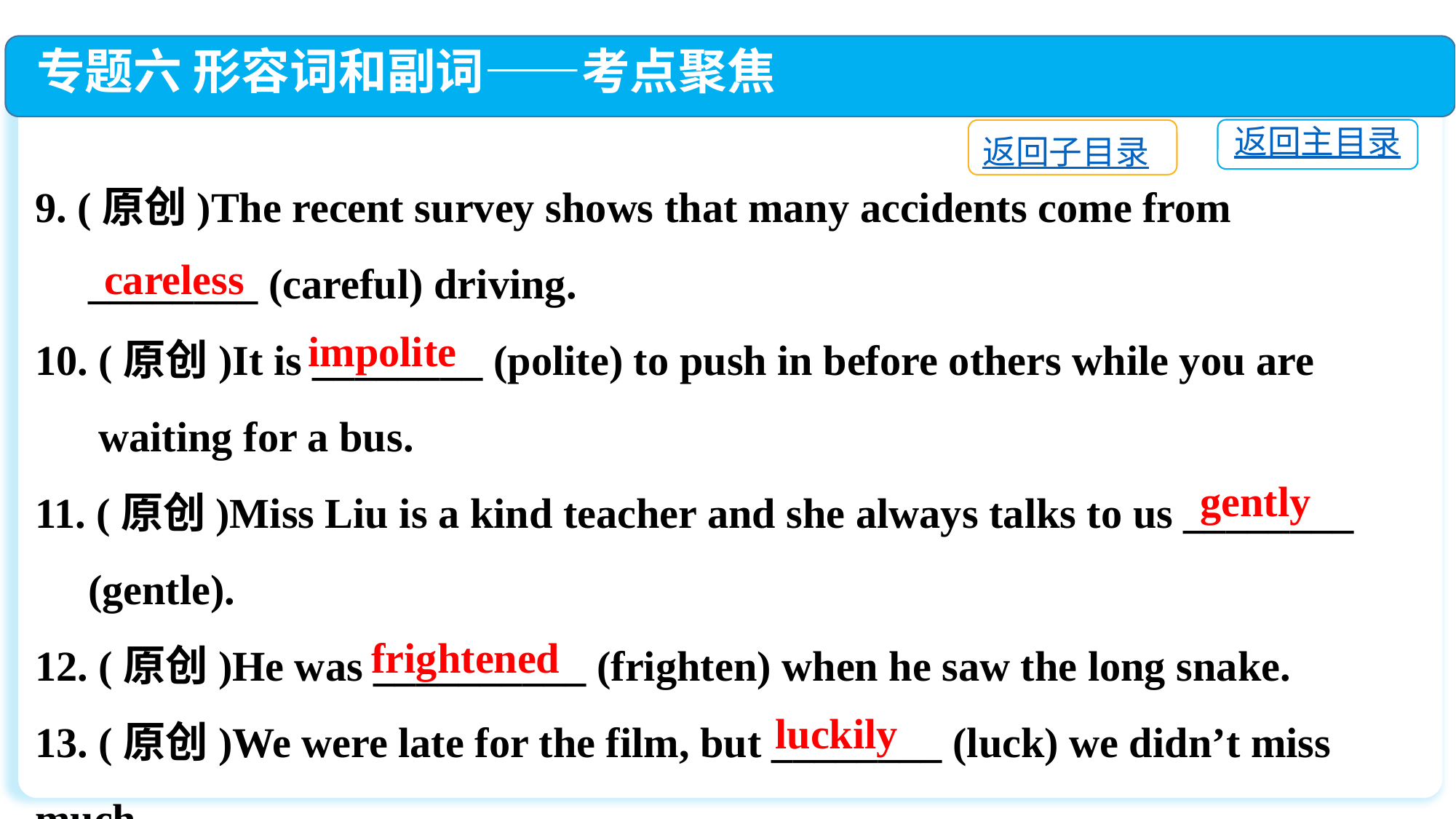

专题六 形容词和副词——考点聚焦

返回主目录

返回子目录
9. (原创)The recent survey shows that many accidents come from
     ________ (careful) driving.
10. (原创)It is ________ (polite) to push in before others while you are
      waiting for a bus.
11. (原创)Miss Liu is a kind teacher and she always talks to us ________
     (gentle).
12. (原创)He was __________ (frighten) when he saw the long snake.
13. (原创)We were late for the film, but ________ (luck) we didn’t miss much.
careless
impolite
gently
frightened
luckily